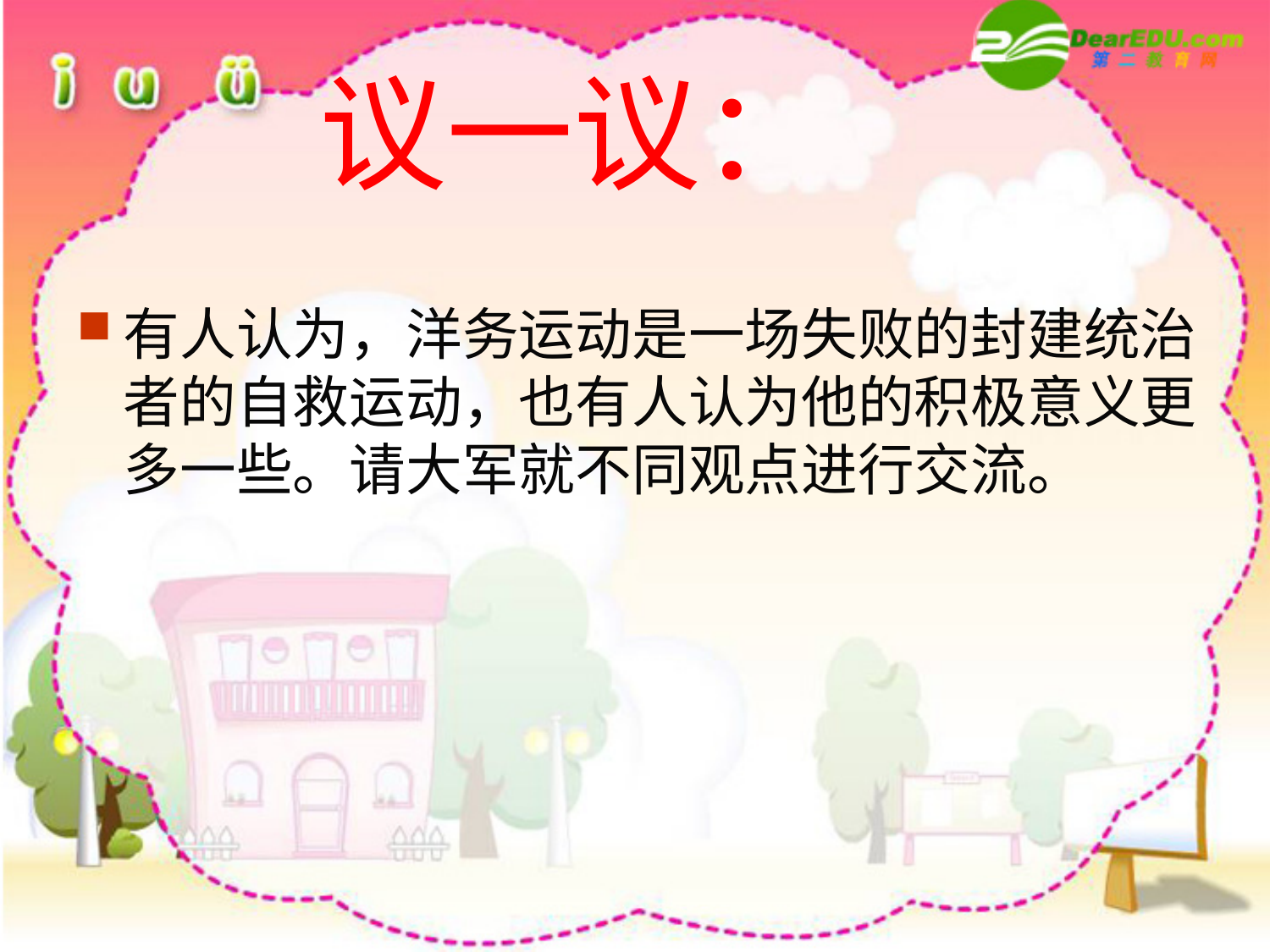

议一议：
# 有人认为，洋务运动是一场失败的封建统治者的自救运动，也有人认为他的积极意义更多一些。请大军就不同观点进行交流。